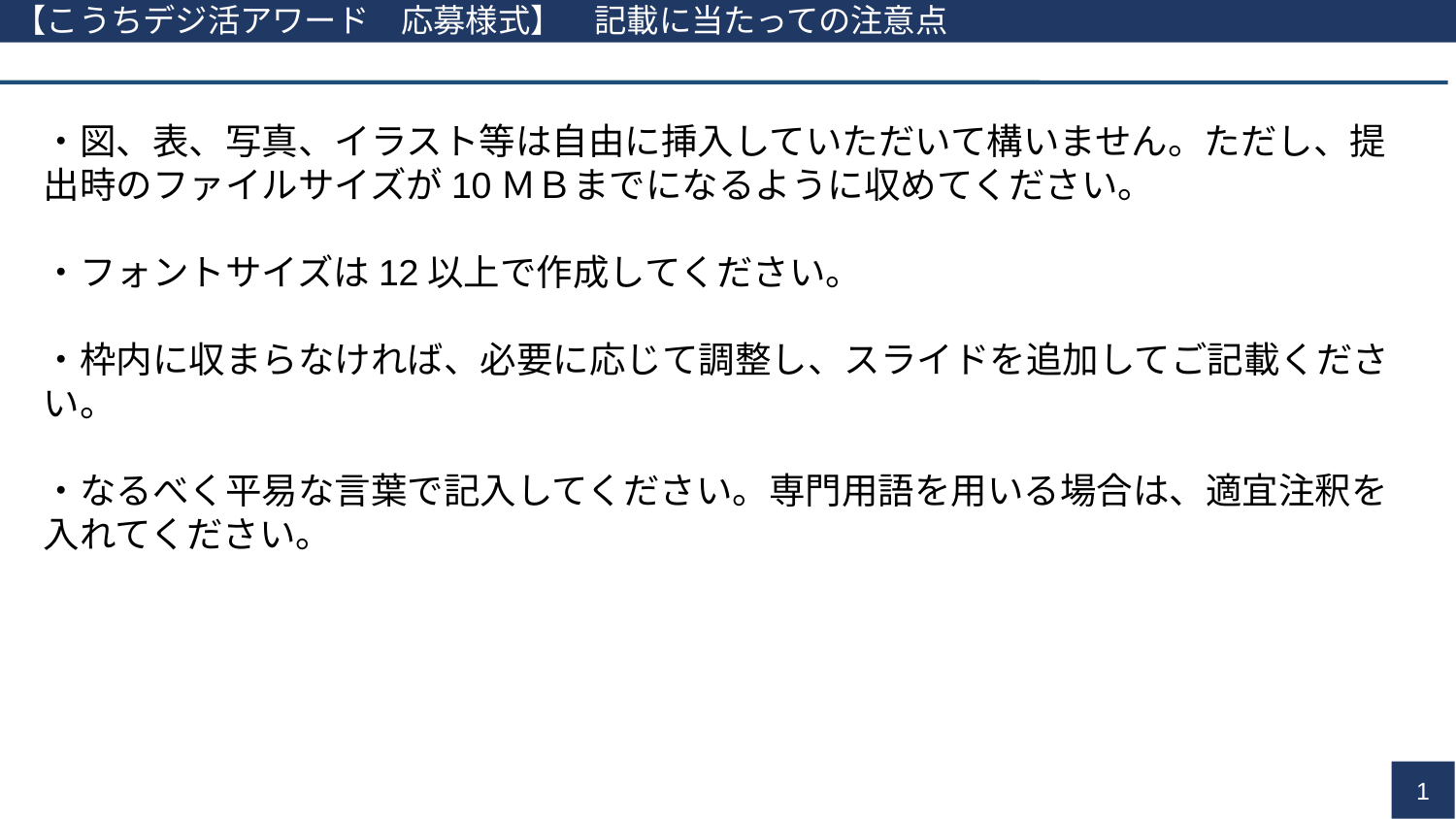

【こうちデジ活アワード　応募様式】　記載に当たっての注意点

・図、表、写真、イラスト等は自由に挿入していただいて構いません。ただし、提出時のファイルサイズが10ＭＢまでになるように収めてください。

・フォントサイズは12以上で作成してください。

・枠内に収まらなければ、必要に応じて調整し、スライドを追加してご記載ください。

・なるべく平易な言葉で記入してください。専門用語を用いる場合は、適宜注釈を入れてください。

1